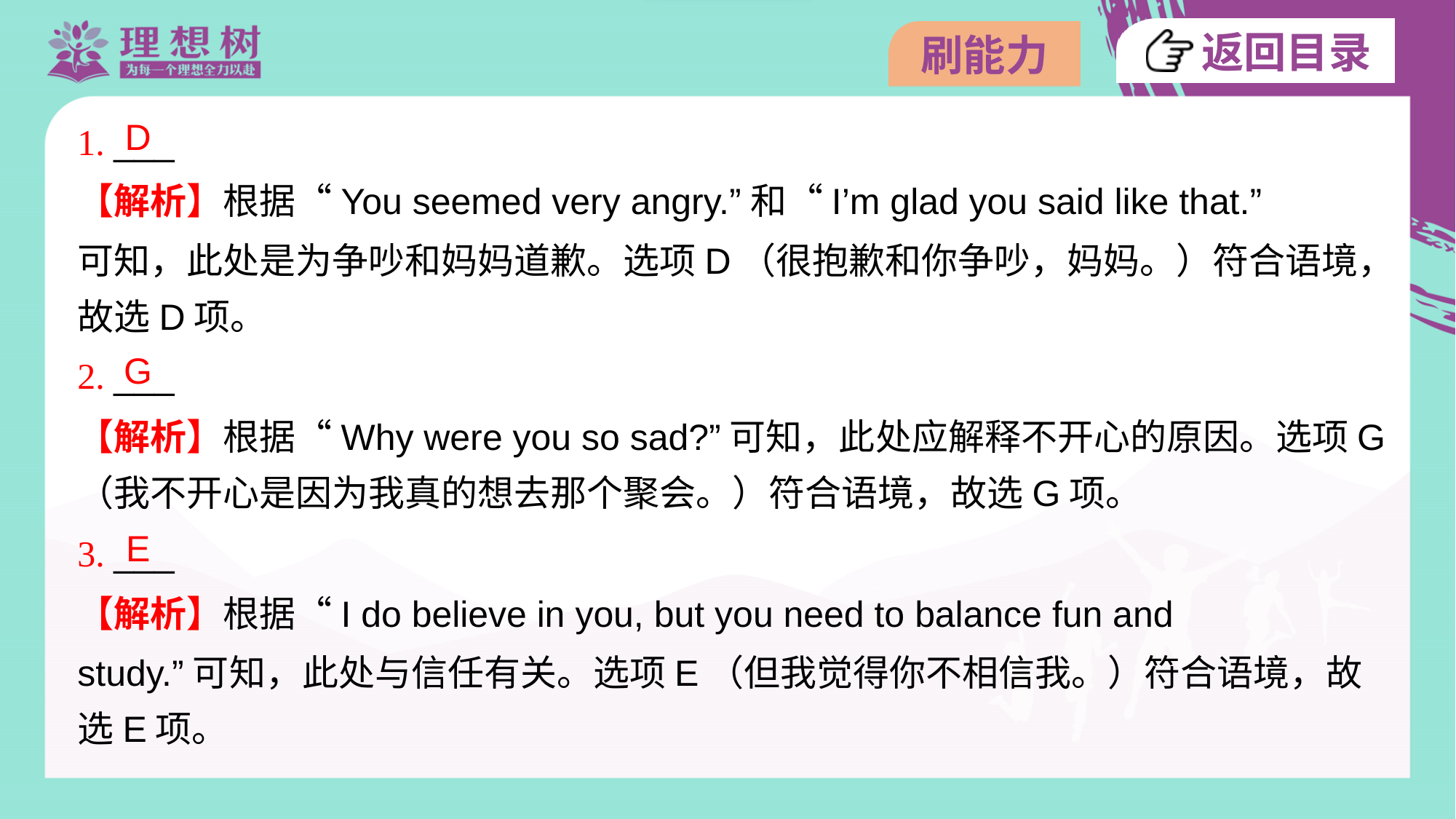

D
1. ___
【解析】根据“You seemed very angry.”和“I’m glad you said like that.”
可知，此处是为争吵和妈妈道歉。选项D（很抱歉和你争吵，妈妈。）符合语境，
故选D项。
G
2. ___
【解析】根据“Why were you so sad?”可知，此处应解释不开心的原因。选项G
（我不开心是因为我真的想去那个聚会。）符合语境，故选G项。
E
3. ___
【解析】根据“I do believe in you, but you need to balance fun and
study.”可知，此处与信任有关。选项E（但我觉得你不相信我。）符合语境，故
选E项。